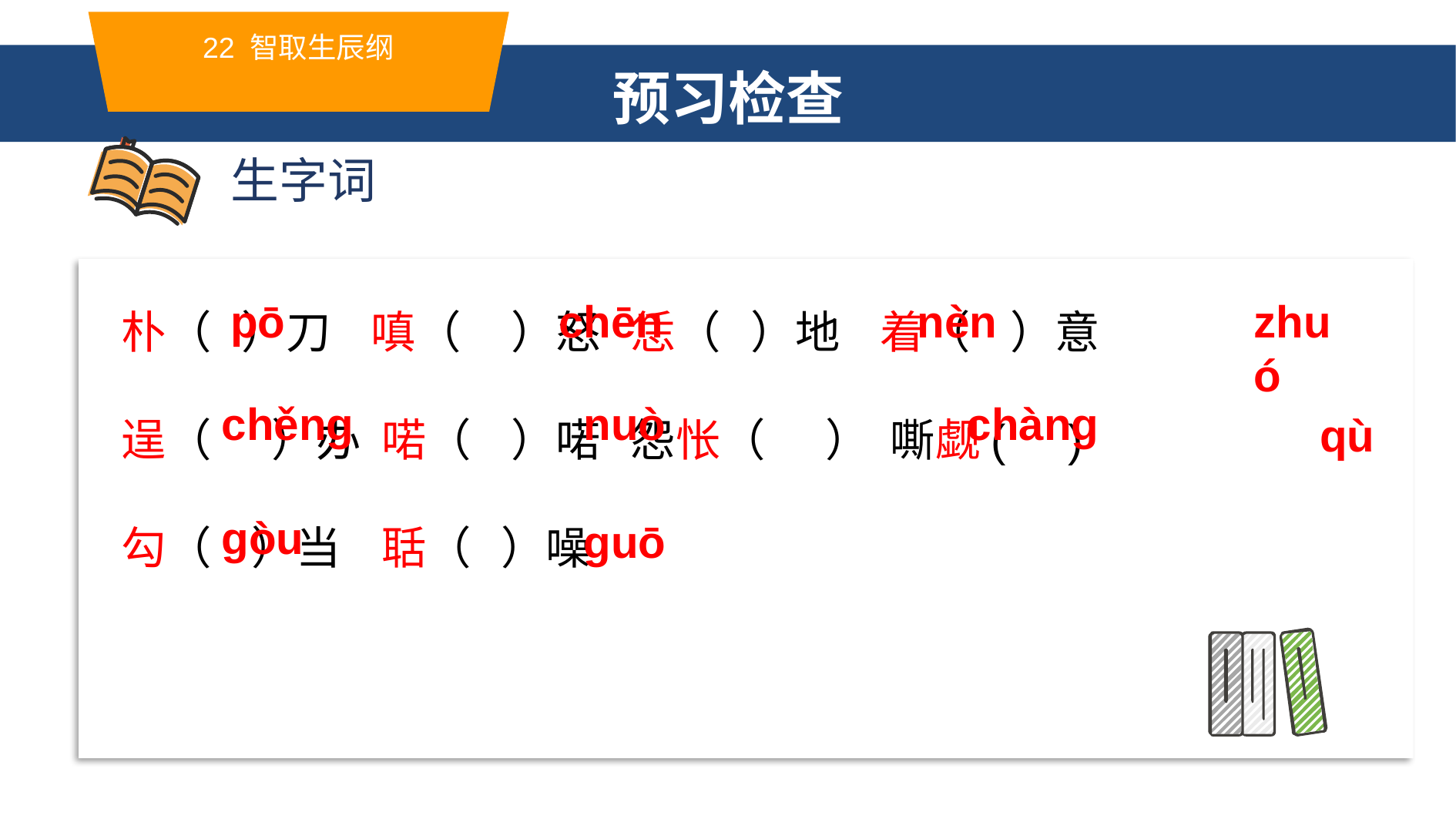

22 智取生辰纲

预习检查

生字词
朴（   ）刀    嗔（     ）怒   恁（   ）地    着（    ）意
逞（      ）办  喏（    ）喏   怨怅（      ）  嘶觑(     )
勾（    ）当    聒（   ）噪

阴晦（    ） 祭祀（    ）   五行（    ）
秕谷（    ） 鹁鸪（    ）   獾猪（    ）
颧骨（    ） 伶仃（      ） 愕然（    ）
嗤笑（    ） 瑟索（    ）   寒噤（    ）
廿年（    ） 折本（    ）   惘然（    ）
潺潺（    ） 恣睢（     ）  装弶（    ）
猹（   ） 髀（   ） 吓（   ） 黛（
chēn
pō
nèn
zhuó
chěnɡ
chànɡ
nuò
qù
ɡòu
guō